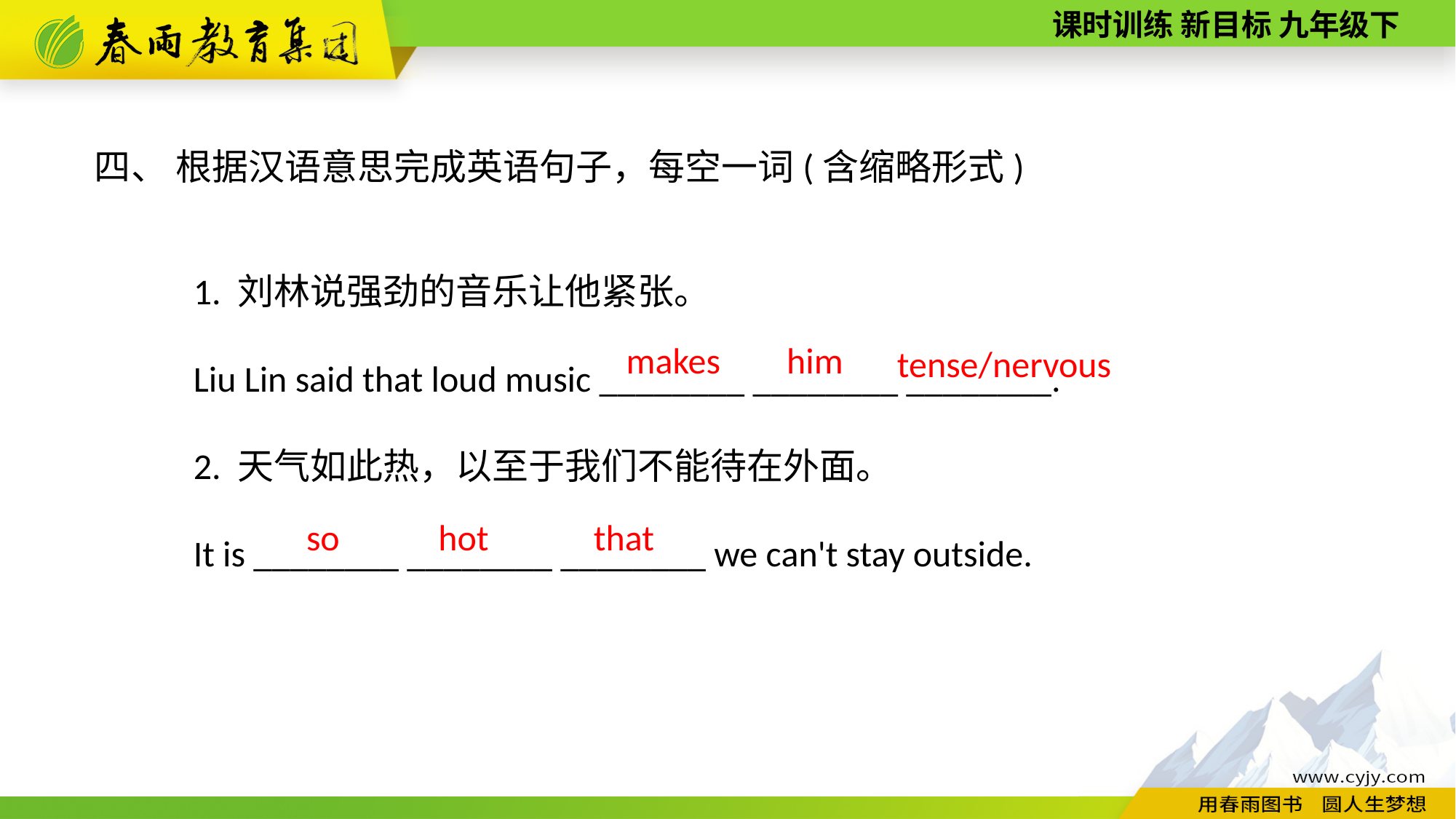

四、 根据汉语意思完成英语句子，每空一词(含缩略形式)
1. 刘林说强劲的音乐让他紧张。
Liu Lin said that loud music ________ ________ ________.
2. 天气如此热，以至于我们不能待在外面。
It is ________ ________ ________ we can't stay outside.
makes
him
tense/nervous
so
hot
that